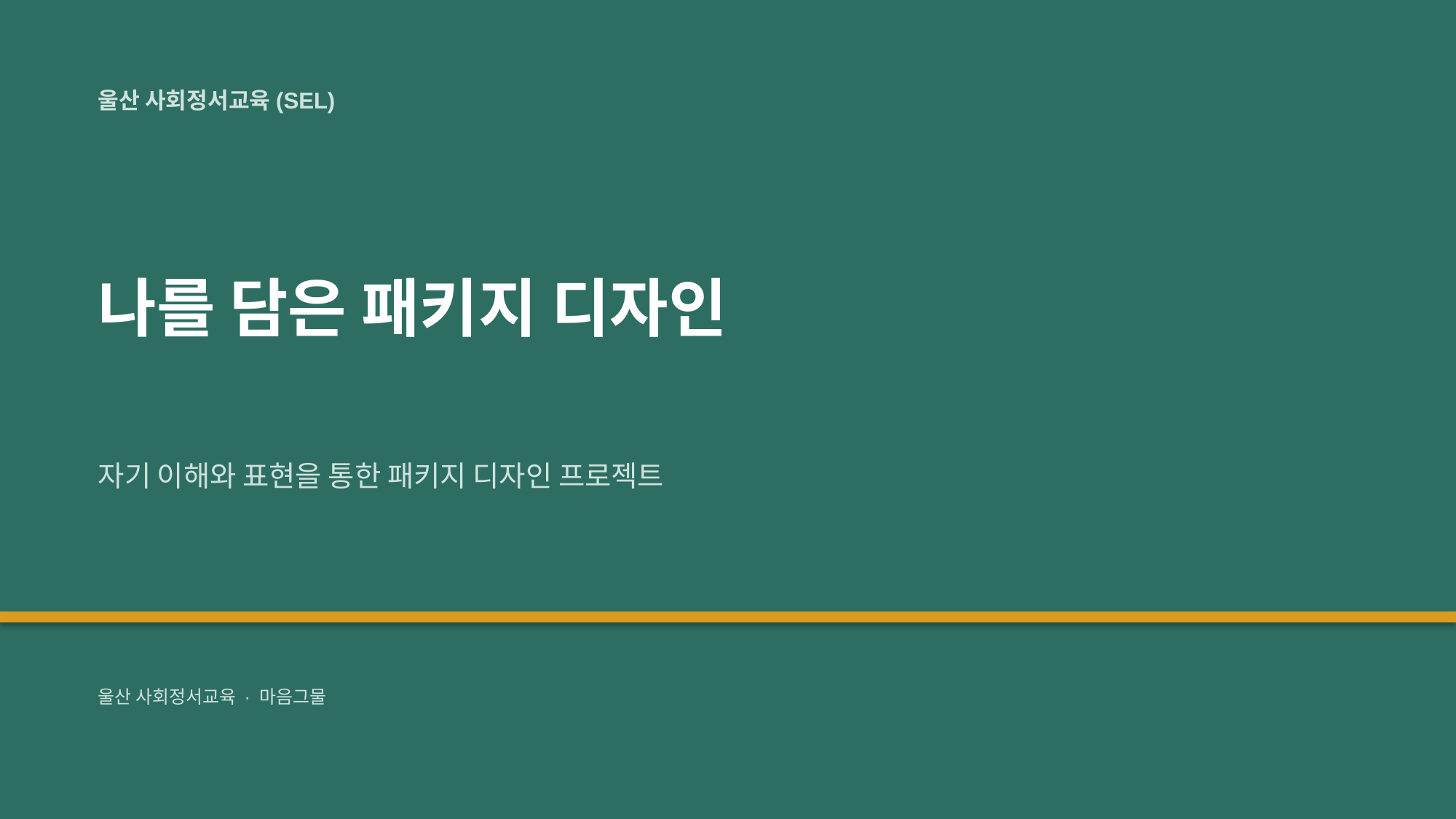

울산 사회정서교육(SEL)
나를 담은 패키지 디자인
자기 이해와 표현을 통한 패키지 디자인 프로젝트

울산 사회정서교육 · 마음그물